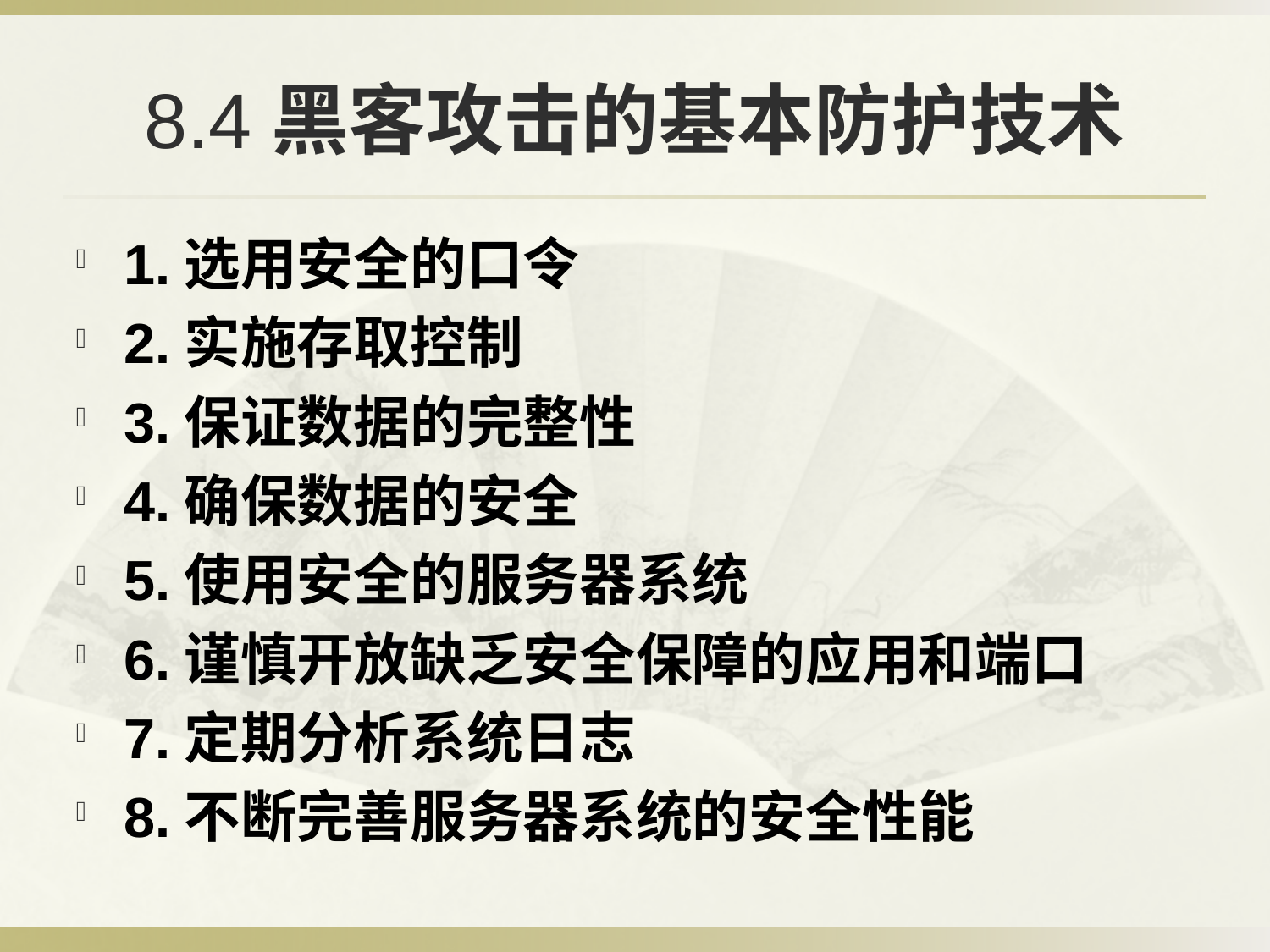

# 8.4黑客攻击的基本防护技术
1.选用安全的口令
2.实施存取控制
3.保证数据的完整性
4.确保数据的安全
5.使用安全的服务器系统
6.谨慎开放缺乏安全保障的应用和端口
7.定期分析系统日志
8.不断完善服务器系统的安全性能